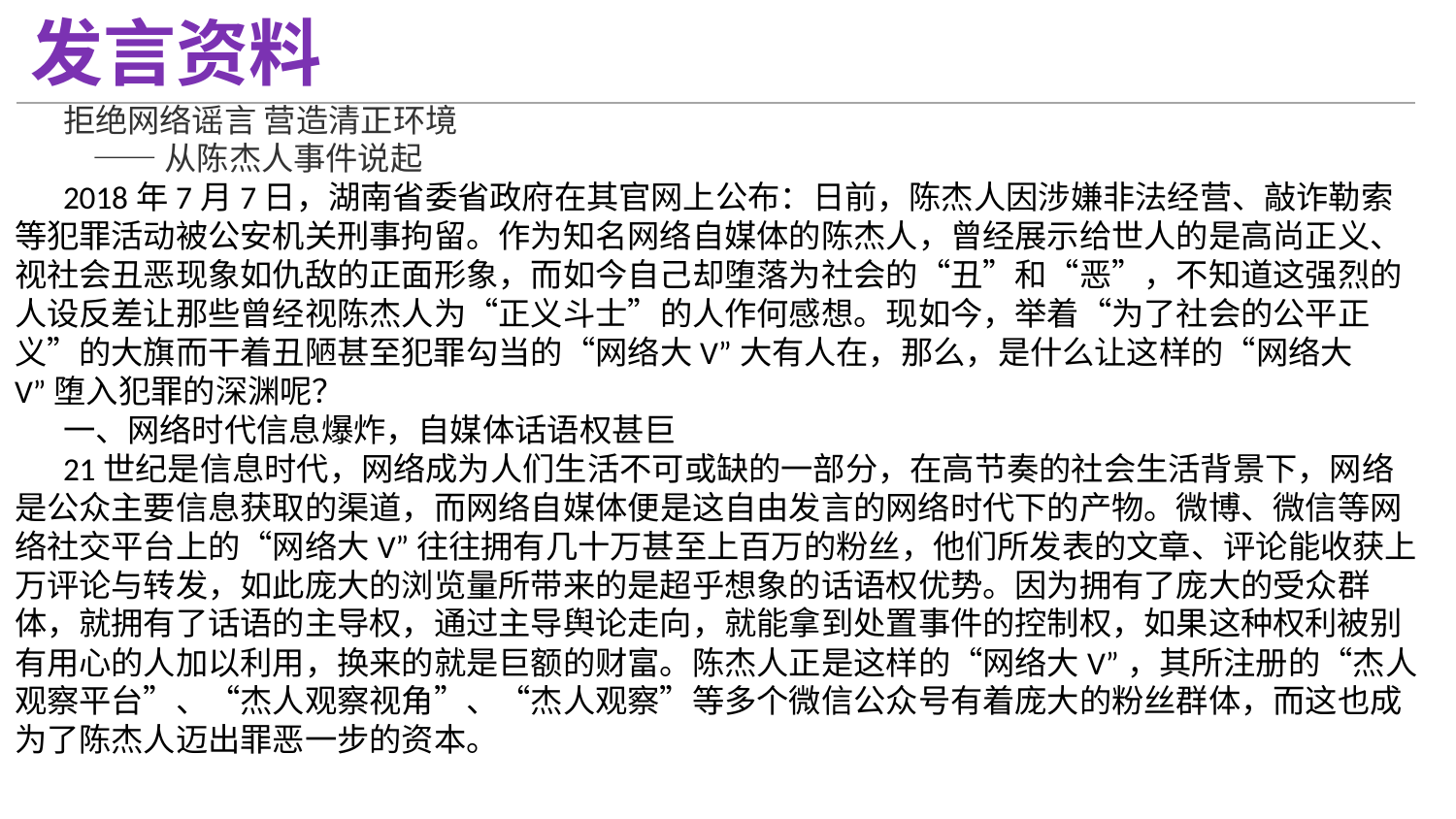

发言资料
拒绝网络谣言 营造清正环境
    ——从陈杰人事件说起
2018年7月7日，湖南省委省政府在其官网上公布：日前，陈杰人因涉嫌非法经营、敲诈勒索等犯罪活动被公安机关刑事拘留。作为知名网络自媒体的陈杰人，曾经展示给世人的是高尚正义、视社会丑恶现象如仇敌的正面形象，而如今自己却堕落为社会的“丑”和“恶”，不知道这强烈的人设反差让那些曾经视陈杰人为“正义斗士”的人作何感想。现如今，举着“为了社会的公平正义”的大旗而干着丑陋甚至犯罪勾当的“网络大V”大有人在，那么，是什么让这样的“网络大V”堕入犯罪的深渊呢？
一、网络时代信息爆炸，自媒体话语权甚巨
21世纪是信息时代，网络成为人们生活不可或缺的一部分，在高节奏的社会生活背景下，网络是公众主要信息获取的渠道，而网络自媒体便是这自由发言的网络时代下的产物。微博、微信等网络社交平台上的“网络大V”往往拥有几十万甚至上百万的粉丝，他们所发表的文章、评论能收获上万评论与转发，如此庞大的浏览量所带来的是超乎想象的话语权优势。因为拥有了庞大的受众群体，就拥有了话语的主导权，通过主导舆论走向，就能拿到处置事件的控制权，如果这种权利被别有用心的人加以利用，换来的就是巨额的财富。陈杰人正是这样的“网络大V”，其所注册的“杰人观察平台”、“杰人观察视角”、“杰人观察”等多个微信公众号有着庞大的粉丝群体，而这也成为了陈杰人迈出罪恶一步的资本。